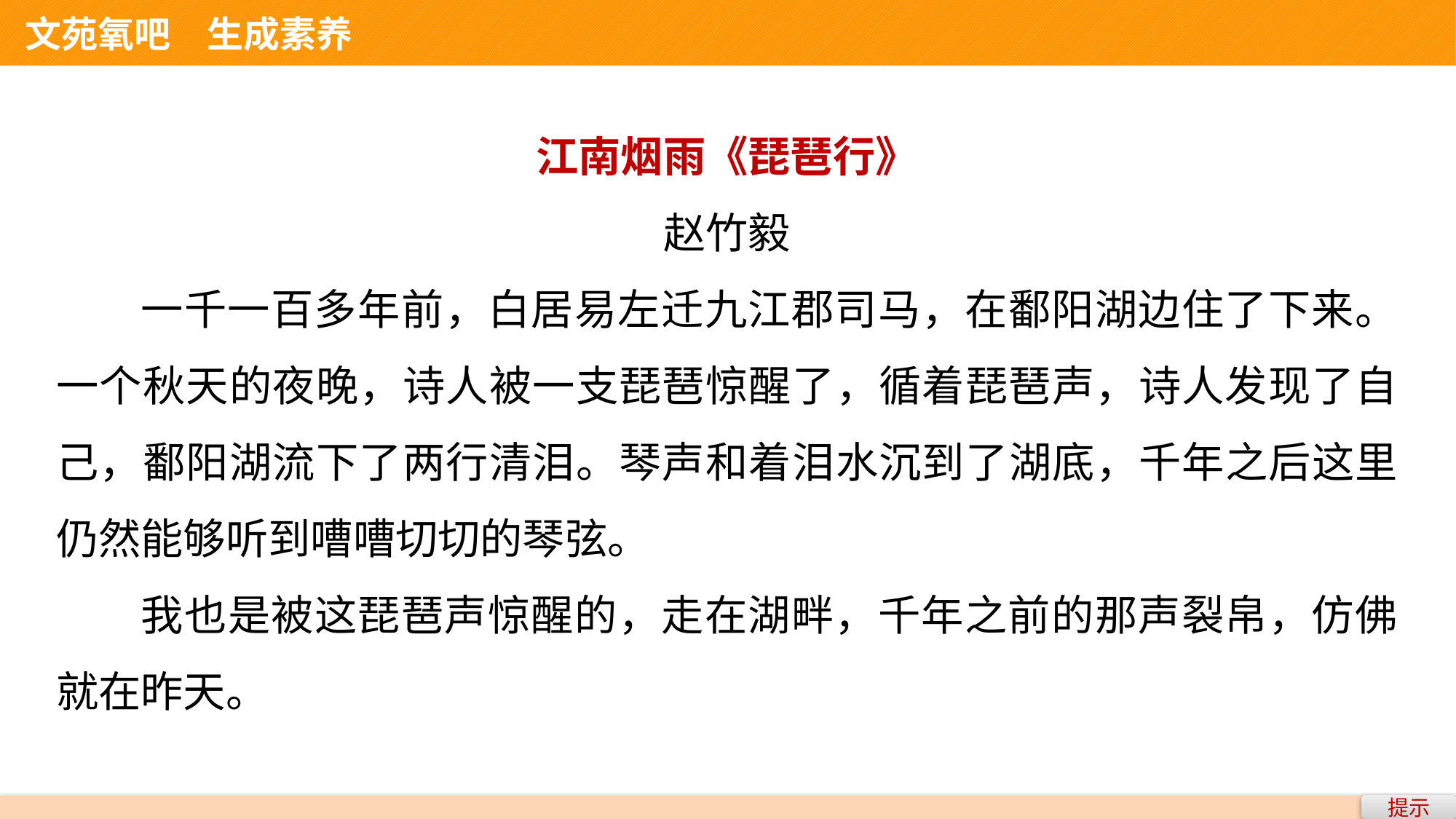

文苑氧吧　生成素养
江南烟雨《琵琶行》
赵竹毅
一千一百多年前，白居易左迁九江郡司马，在鄱阳湖边住了下来。一个秋天的夜晚，诗人被一支琵琶惊醒了，循着琵琶声，诗人发现了自己，鄱阳湖流下了两行清泪。琴声和着泪水沉到了湖底，千年之后这里仍然能够听到嘈嘈切切的琴弦。
我也是被这琵琶声惊醒的，走在湖畔，千年之前的那声裂帛，仿佛就在昨天。
提示